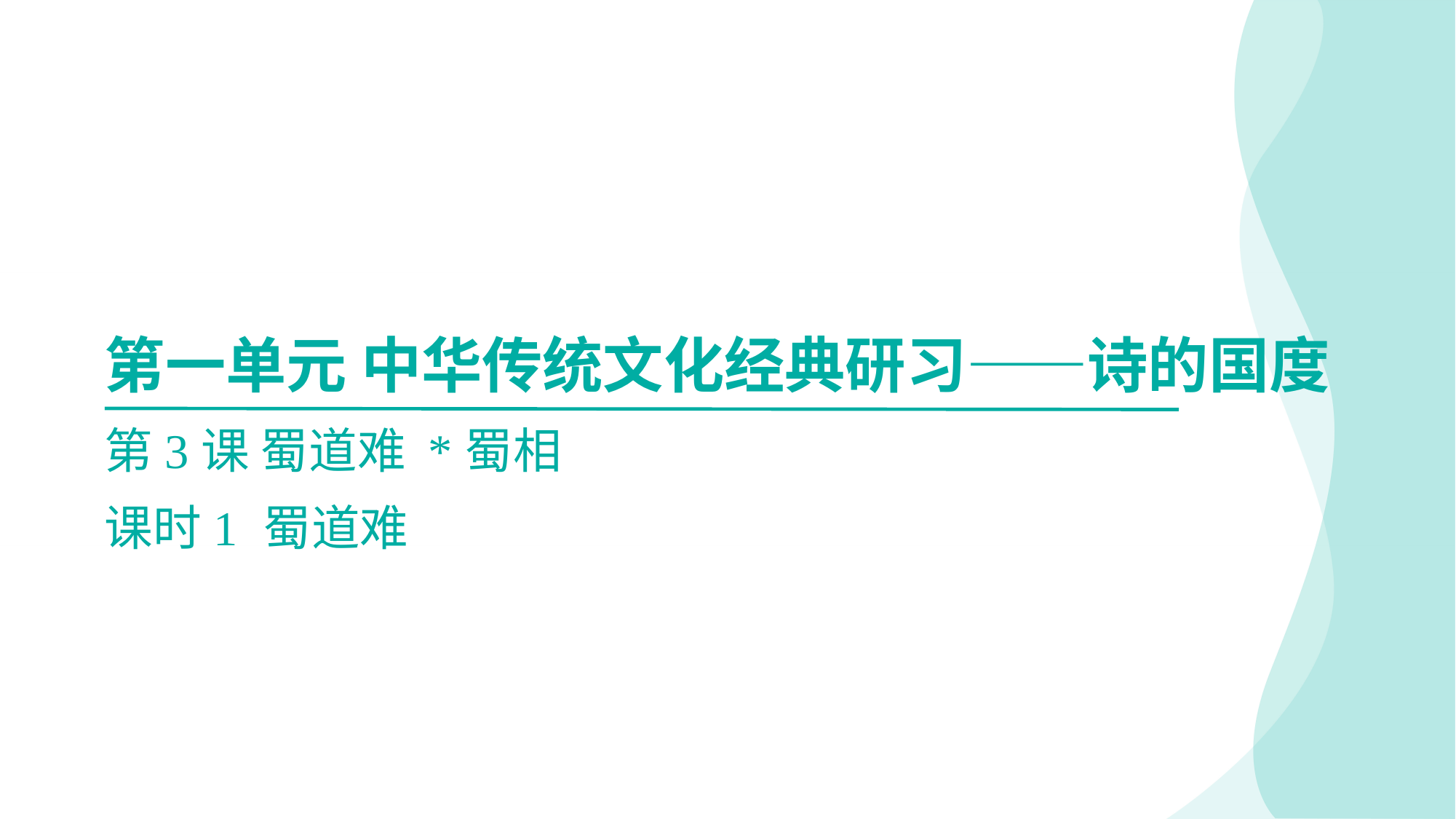

第一单元 中华传统文化经典研习——诗的国度

第3课 蜀道难 *蜀相
课时1 蜀道难